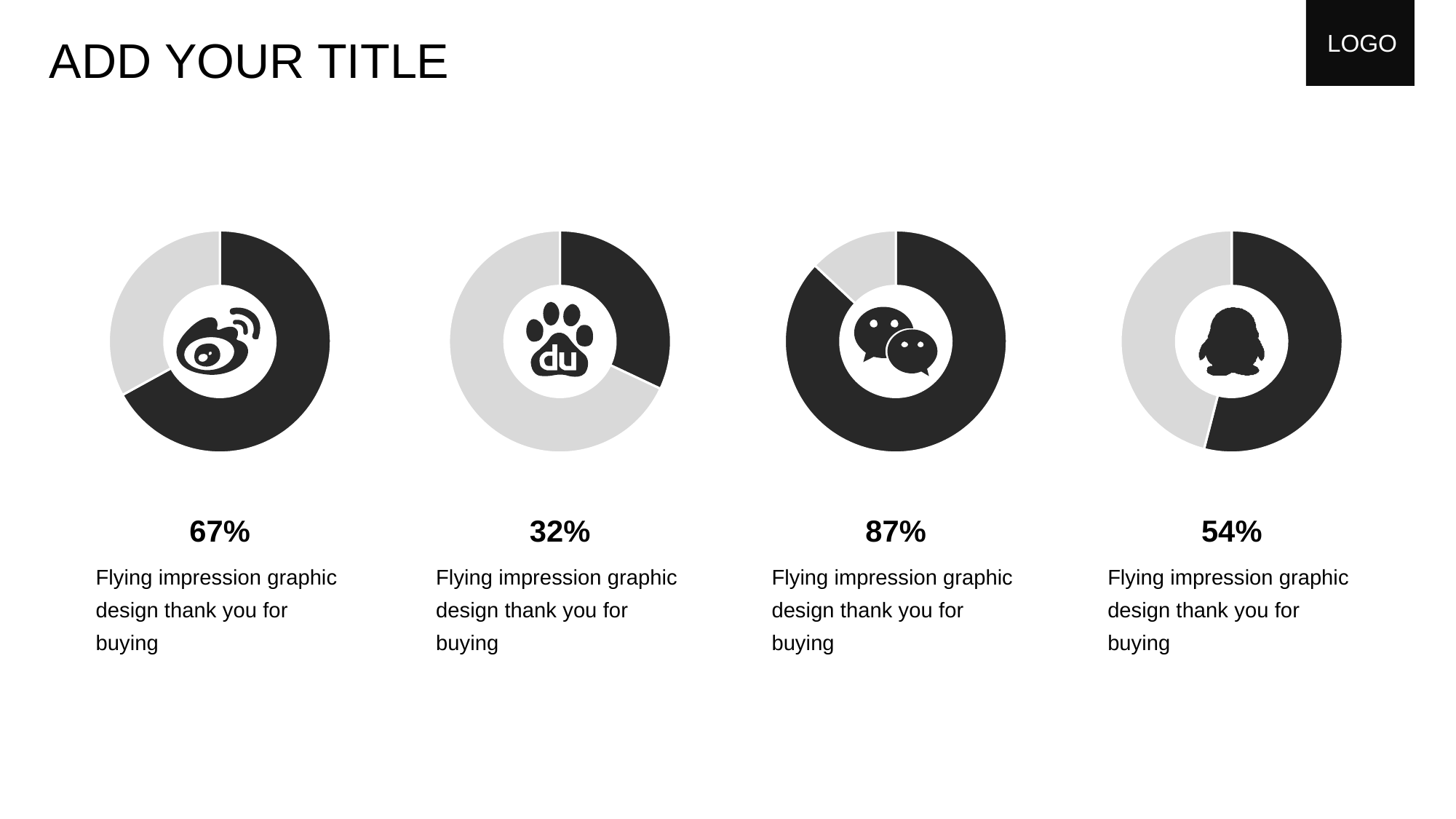

LOGO
ADD YOUR TITLE
24

### Chart

| Category | 市场占比 |
|---|---|
| 类别1  | 0.67 |
| 类别2 | 0.33 |

### Chart

| Category | 市场占比 |
|---|---|
| 类别1  | 0.32 |
| 类别2 | 0.68 |

### Chart

| Category | 市场占比 |
|---|---|
| 类别1  | 0.87 |
| 类别2 | 0.13 |

### Chart

| Category | 市场占比 |
|---|---|
| 类别1  | 0.54 |
| 类别2 | 0.46 |
67%
Flying impression graphic design thank you for buying

32%
Flying impression graphic design thank you for buying

87%
Flying impression graphic design thank you for buying

54%
Flying impression graphic design thank you for buying